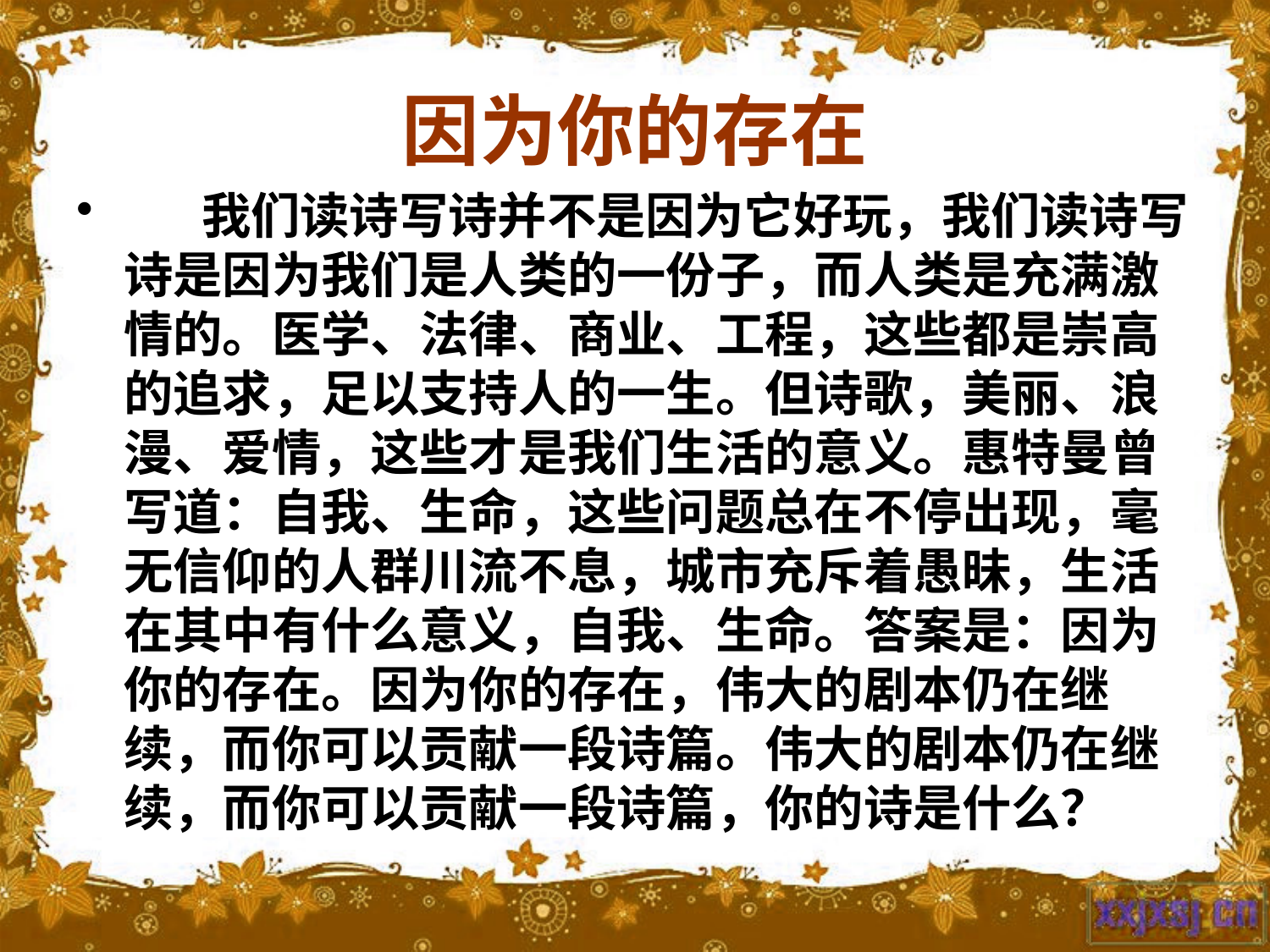

# 因为你的存在
      我们读诗写诗并不是因为它好玩，我们读诗写诗是因为我们是人类的一份子，而人类是充满激情的。医学、法律、商业、工程，这些都是崇高的追求，足以支持人的一生。但诗歌，美丽、浪漫、爱情，这些才是我们生活的意义。惠特曼曾写道：自我、生命，这些问题总在不停出现，毫无信仰的人群川流不息，城市充斥着愚昧，生活在其中有什么意义，自我、生命。答案是：因为你的存在。因为你的存在，伟大的剧本仍在继续，而你可以贡献一段诗篇。伟大的剧本仍在继续，而你可以贡献一段诗篇，你的诗是什么？